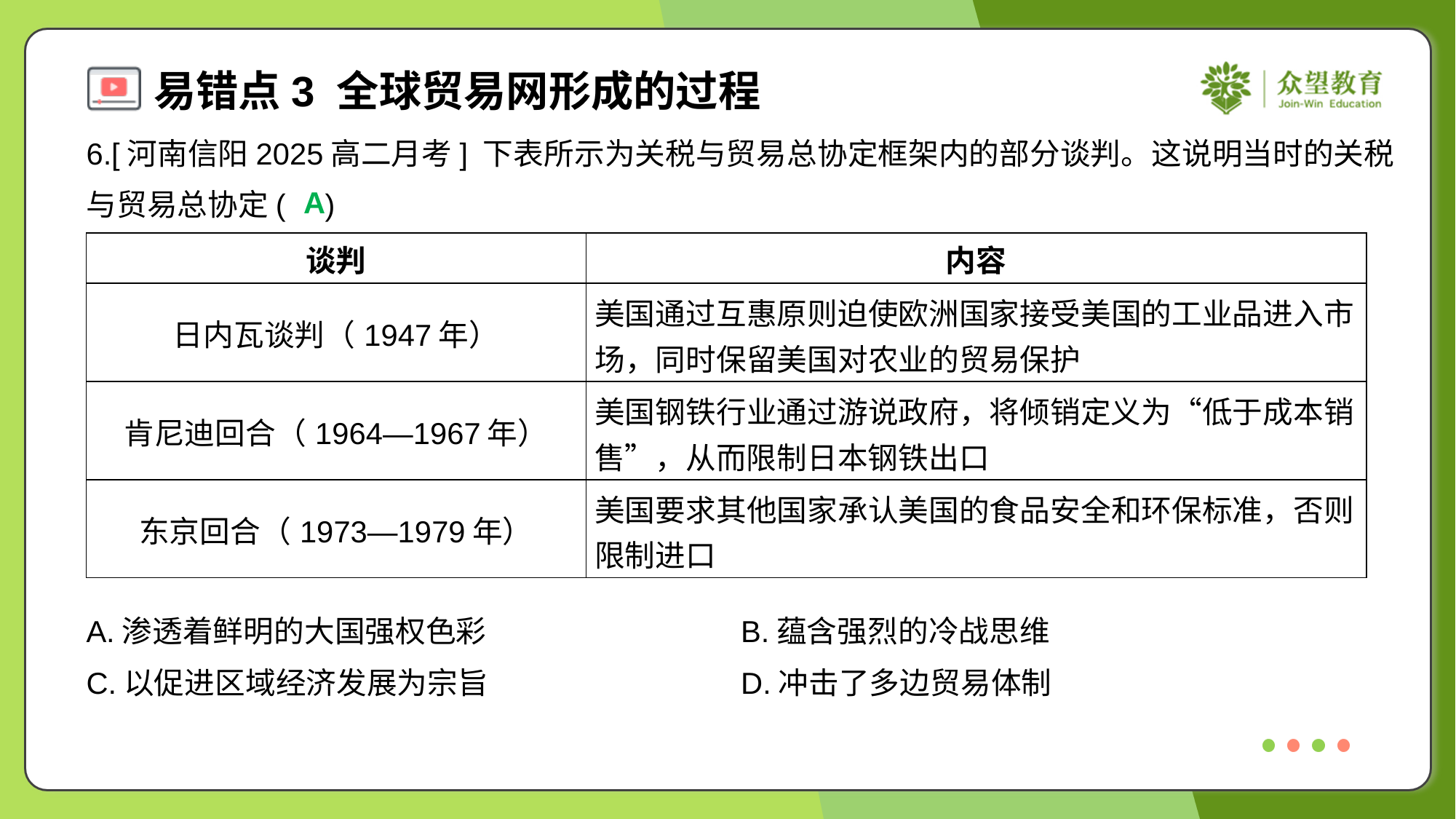

6.[河南信阳2025高二月考] 下表所示为关税与贸易总协定框架内的部分谈判。这说明当时的关税
与贸易总协定(     )
A
| 谈判 | 内容 |
| --- | --- |
| 日内瓦谈判（1947年） | 美国通过互惠原则迫使欧洲国家接受美国的工业品进入市 场，同时保留美国对农业的贸易保护 |
| 肯尼迪回合（1964—1967年） | 美国钢铁行业通过游说政府，将倾销定义为“低于成本销 售”，从而限制日本钢铁出口 |
| 东京回合（1973—1979年） | 美国要求其他国家承认美国的食品安全和环保标准，否则 限制进口 |
A.渗透着鲜明的大国强权色彩	B.蕴含强烈的冷战思维
C.以促进区域经济发展为宗旨	D.冲击了多边贸易体制